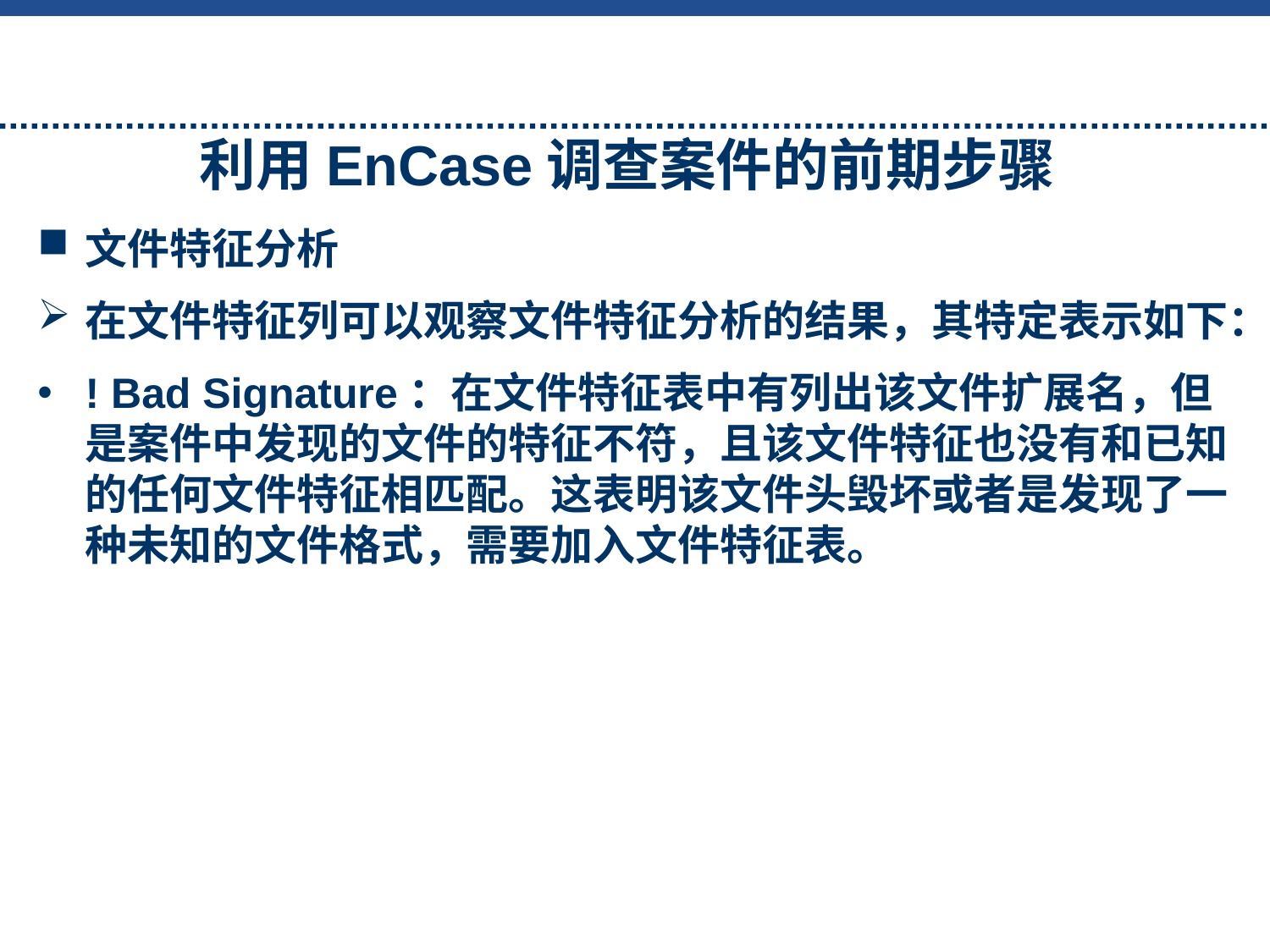

利用EnCase调查案件的前期步骤
文件特征分析
在文件特征列可以观察文件特征分析的结果，其特定表示如下：
! Bad Signature：在文件特征表中有列出该文件扩展名，但是案件中发现的文件的特征不符，且该文件特征也没有和已知的任何文件特征相匹配。这表明该文件头毁坏或者是发现了一种未知的文件格式，需要加入文件特征表。